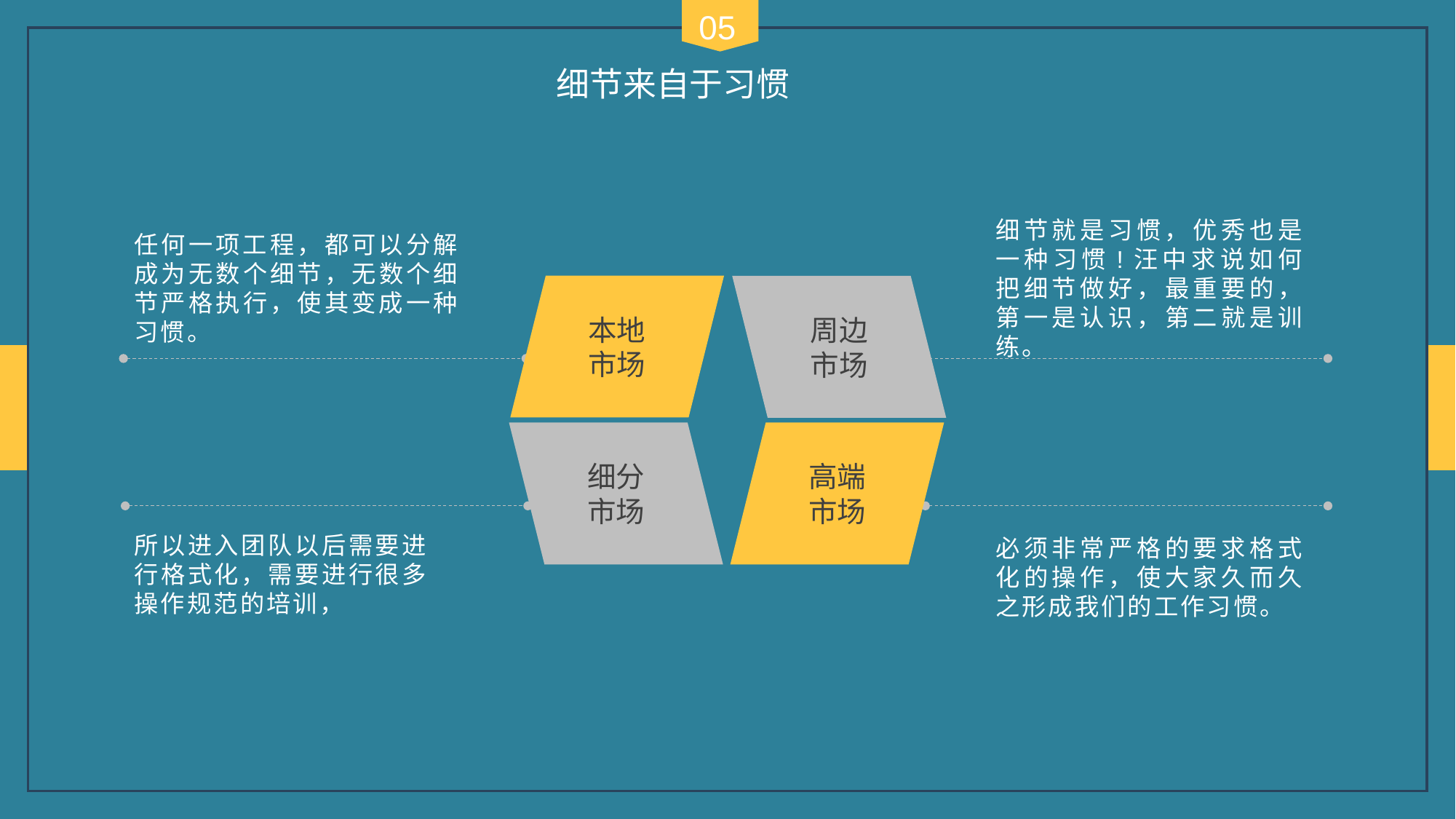

05
细节来自于习惯
任何一项工程，都可以分解成为无数个细节，无数个细节严格执行，使其变成一种习惯。
细节就是习惯，优秀也是一种习惯!汪中求说如何把细节做好，最重要的，第一是认识，第二就是训练。
本地
市场
周边
市场
高端
市场
细分
市场
所以进入团队以后需要进行格式化，需要进行很多操作规范的培训，
必须非常严格的要求格式化的操作，使大家久而久之形成我们的工作习惯。